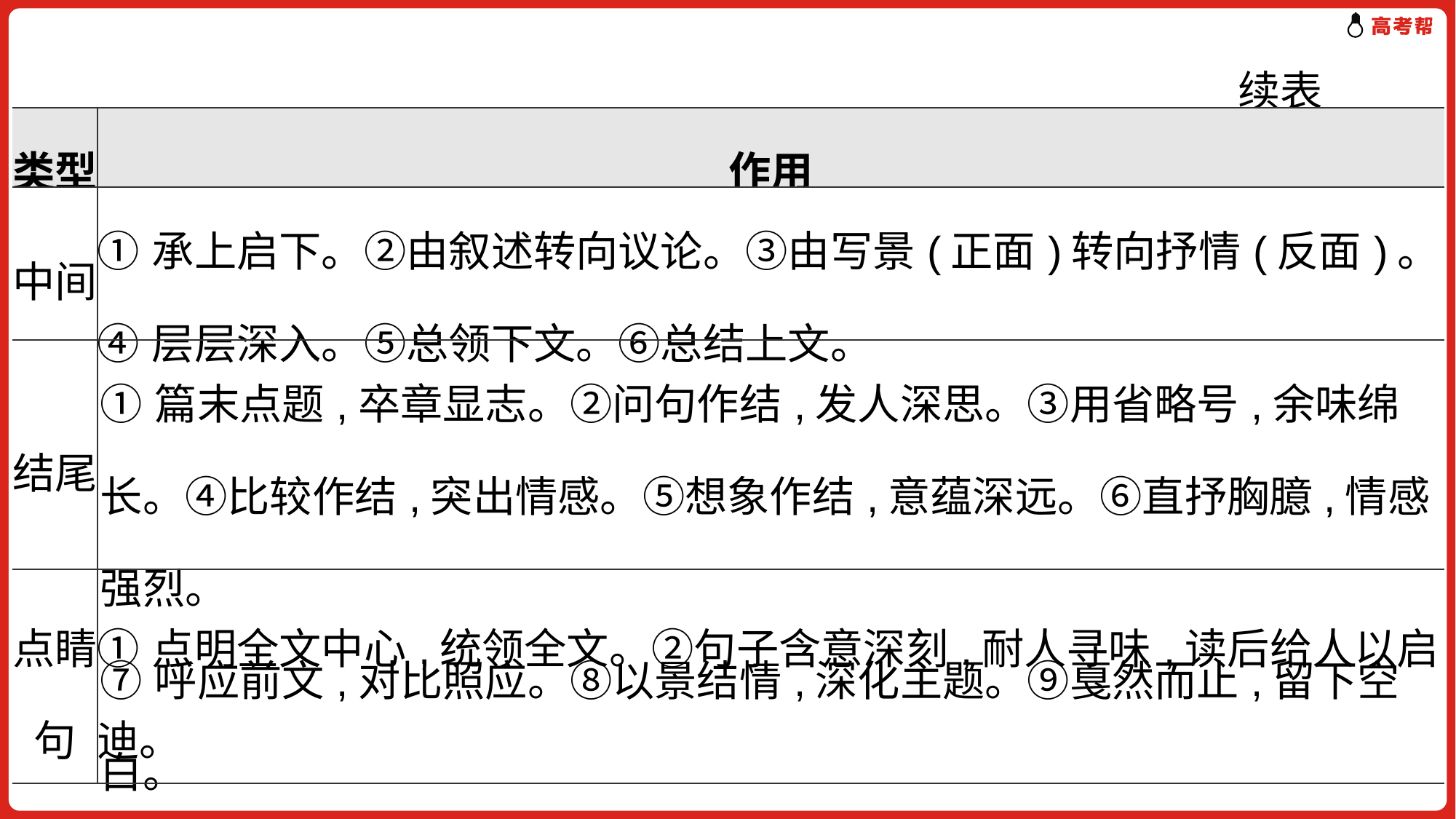

续表
| 类型 | 作用 |
| --- | --- |
| 中间 | ①承上启下。②由叙述转向议论。③由写景(正面)转向抒情(反面)。 ④层层深入。⑤总领下文。⑥总结上文。 |
| 结尾 | ①篇末点题,卒章显志。②问句作结,发人深思。③用省略号,余味绵长。④比较作结,突出情感。⑤想象作结,意蕴深远。⑥直抒胸臆,情感强烈。 ⑦呼应前文,对比照应。⑧以景结情,深化主题。⑨戛然而止,留下空白。 |
| 点睛句 | ①点明全文中心,统领全文。②句子含意深刻,耐人寻味,读后给人以启迪。 |